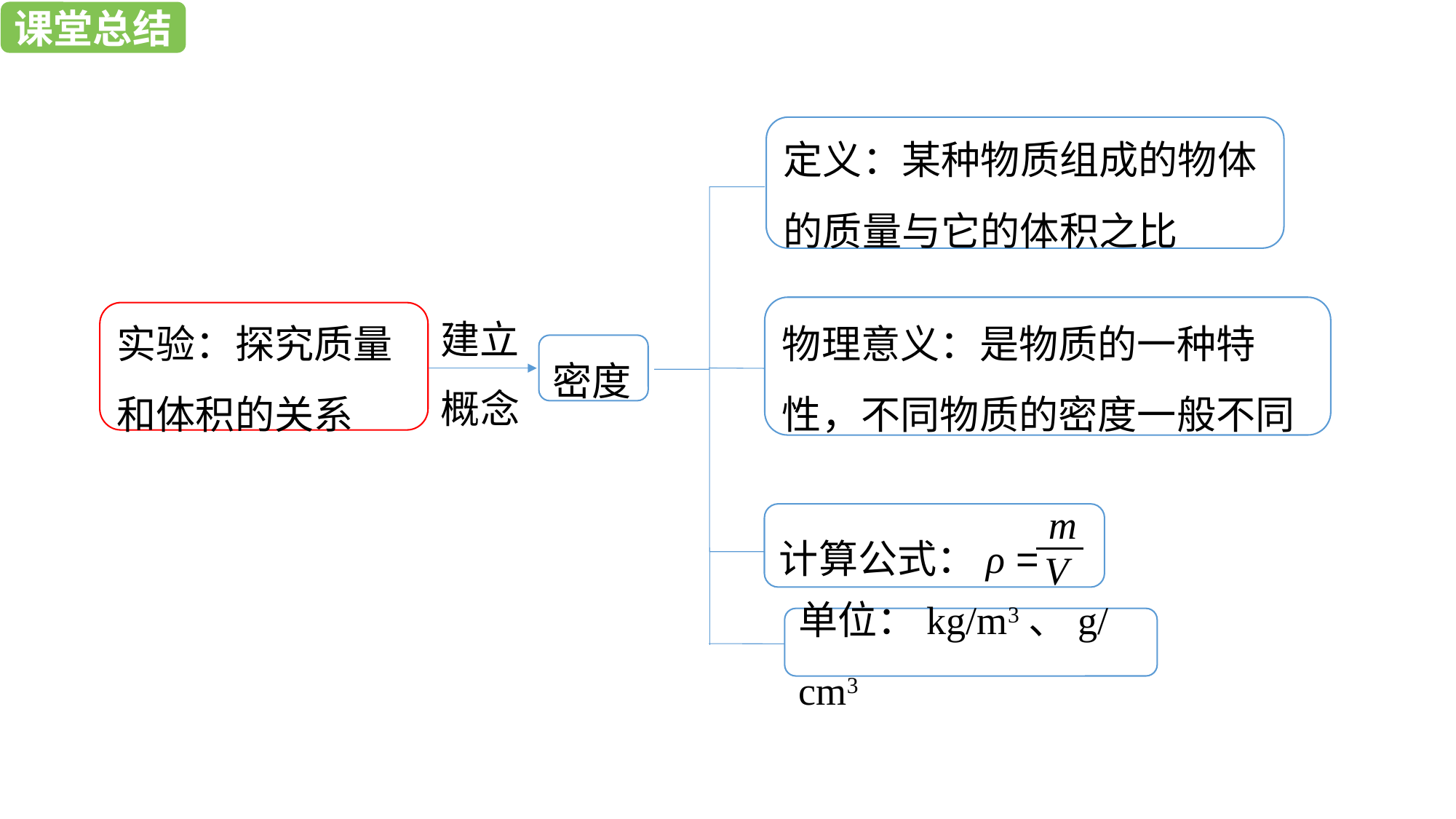

课堂总结
课堂总结
定义：某种物质组成的物体的质量与它的体积之比

物理意义：是物质的一种特性，不同物质的密度一般不同
实验：探究质量和体积的关系
建立
密度
概念
m
计算公式：ρ =
V
单位：kg/m3、g/cm3